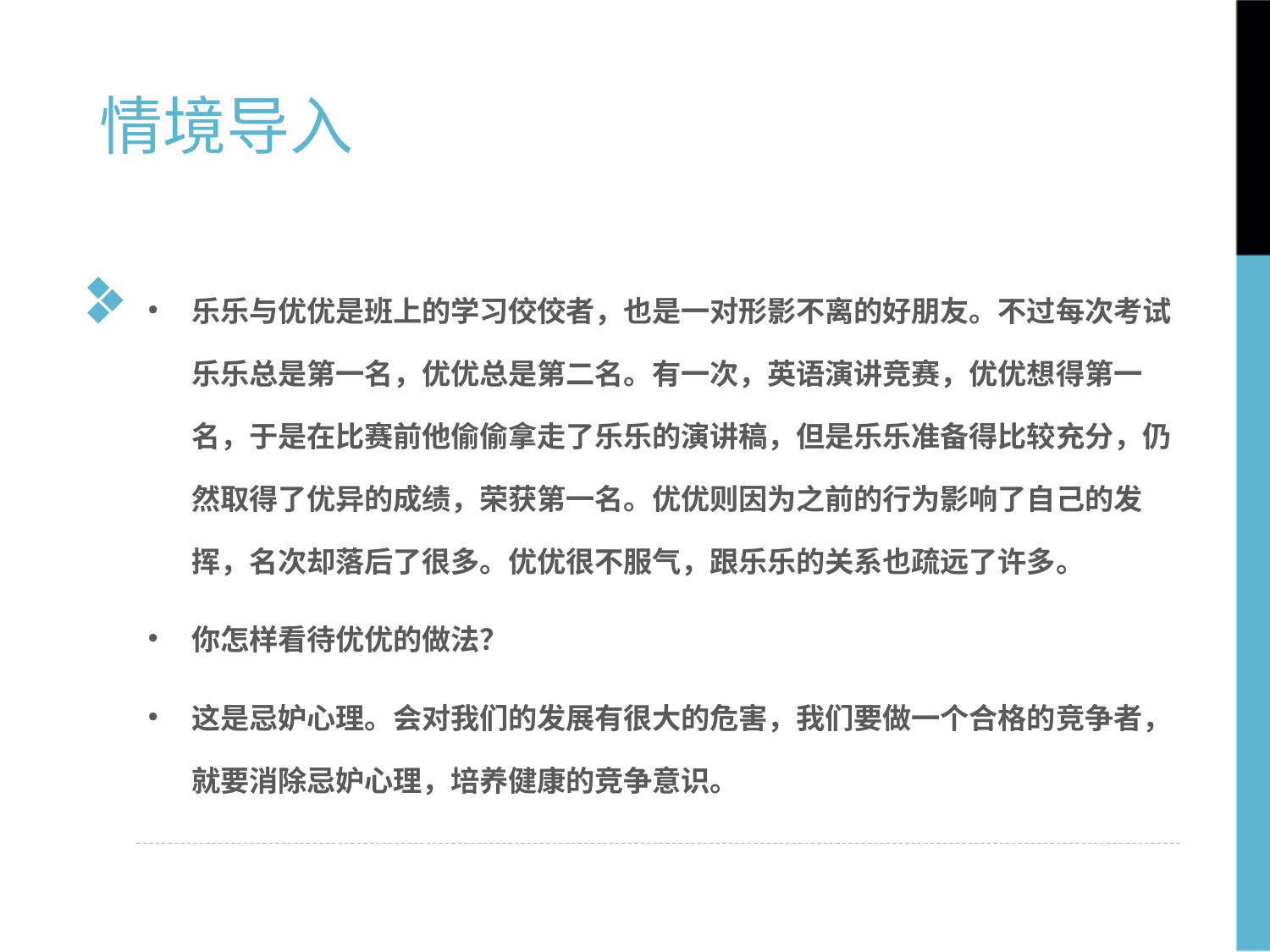

情境导入
乐乐与优优是班上的学习佼佼者，也是一对形影不离的好朋友。不过每次考试乐乐总是第一名，优优总是第二名。有一次，英语演讲竞赛，优优想得第一名，于是在比赛前他偷偷拿走了乐乐的演讲稿，但是乐乐准备得比较充分，仍然取得了优异的成绩，荣获第一名。优优则因为之前的行为影响了自己的发挥，名次却落后了很多。优优很不服气，跟乐乐的关系也疏远了许多。
你怎样看待优优的做法？
这是忌妒心理。会对我们的发展有很大的危害，我们要做一个合格的竞争者，就要消除忌妒心理，培养健康的竞争意识。